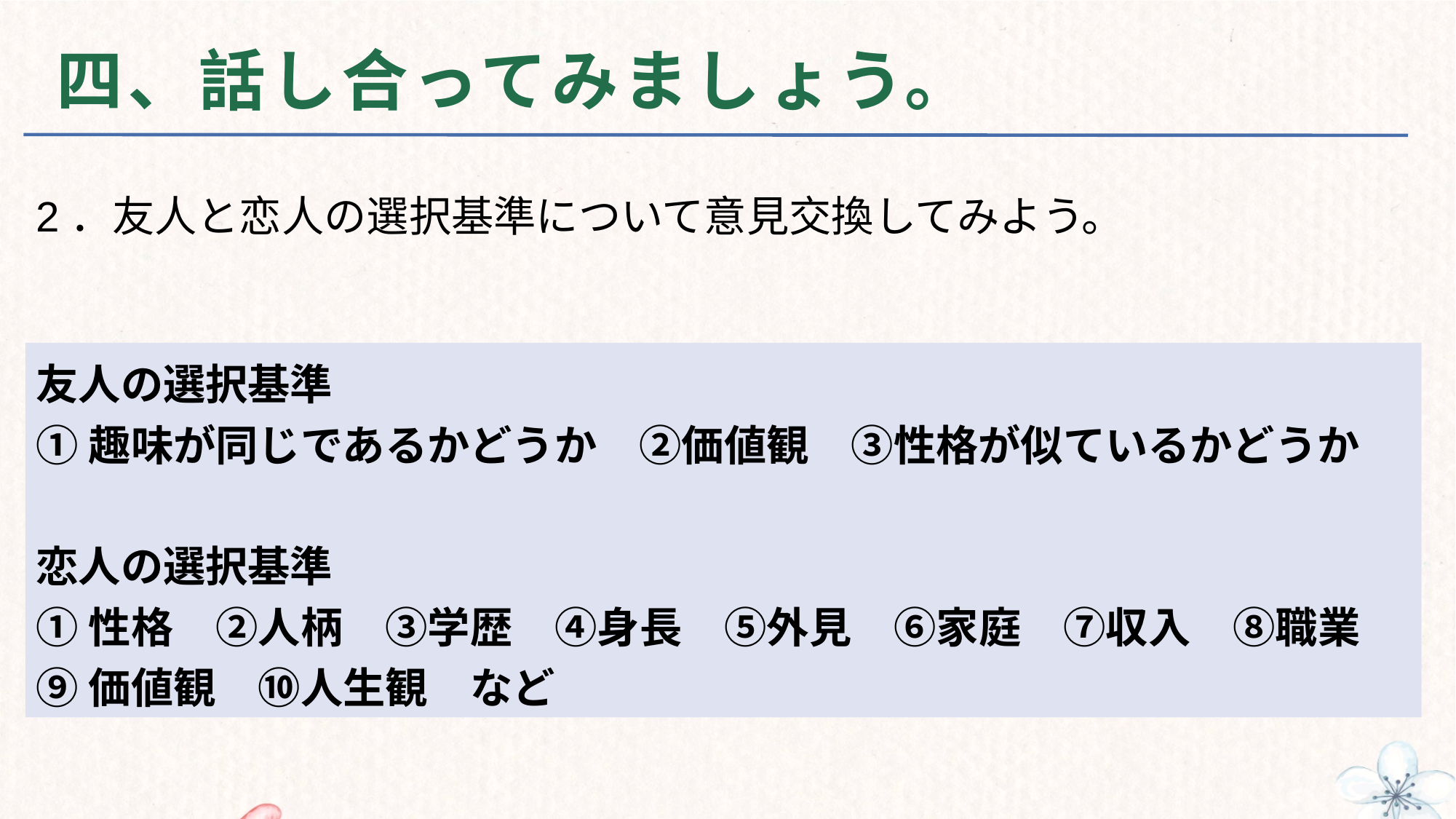

# 四、話し合ってみましょう。
2．友人と恋人の選択基準について意見交換してみよう。
友人の選択基準
①趣味が同じであるかどうか　②価値観　③性格が似ているかどうか

恋人の選択基準
①性格　②人柄　③学歴　④身長　⑤外見　⑥家庭　⑦収入　⑧職業
⑨価値観　⑩人生観　など